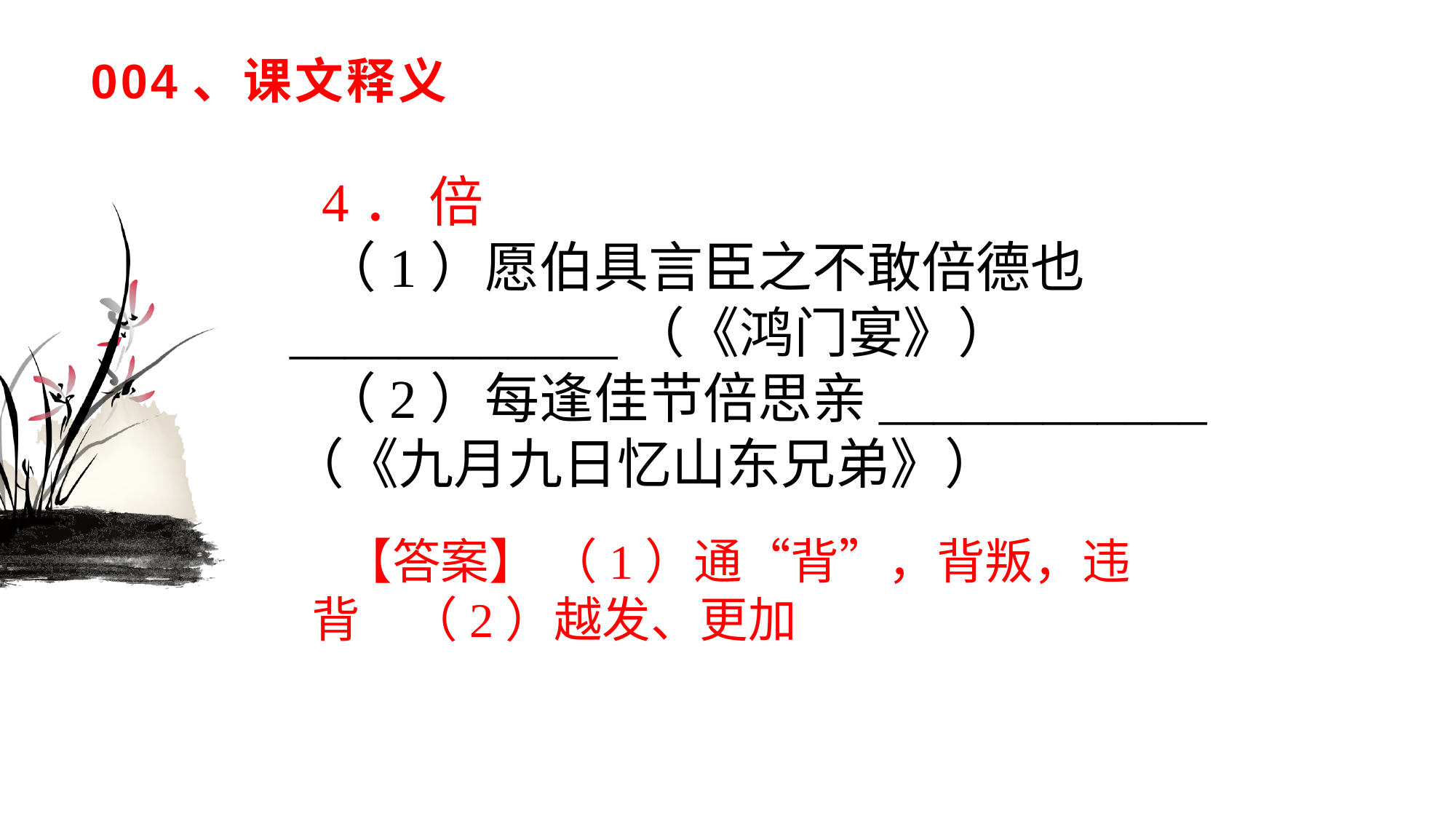

# 004、课文释义
4． 倍
（1）愿伯具言臣之不敢倍德也____________（《鸿门宴》）（2）每逢佳节倍思亲____________（《九月九日忆山东兄弟》）
【答案】 （1）通“背”，背叛，违背　（2）越发、更加